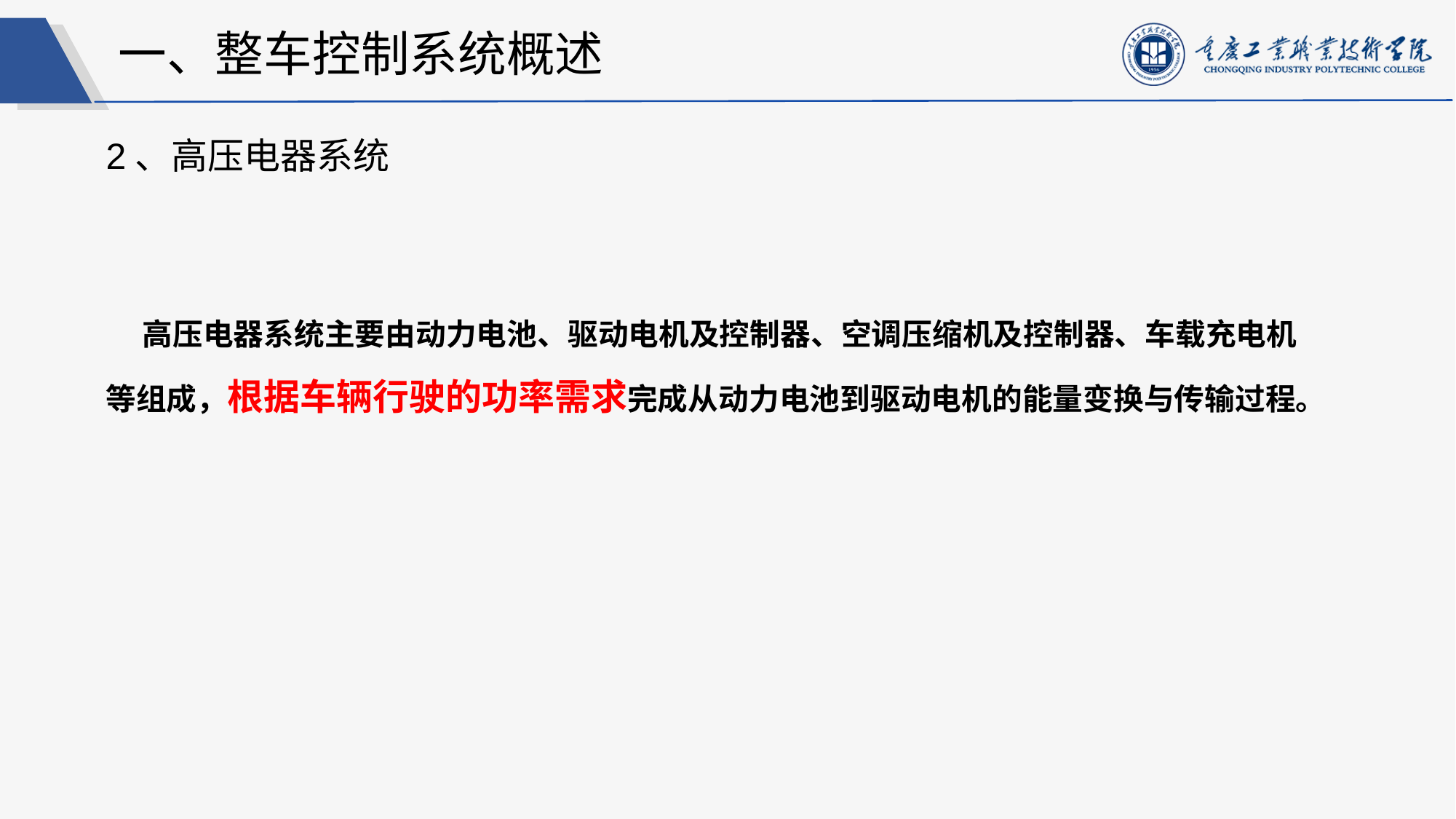

一、整车控制系统概述
2、高压电器系统
高压电器系统主要由动力电池、驱动电机及控制器、空调压缩机及控制器、车载充电机等组成，根据车辆行驶的功率需求完成从动力电池到驱动电机的能量变换与传输过程。